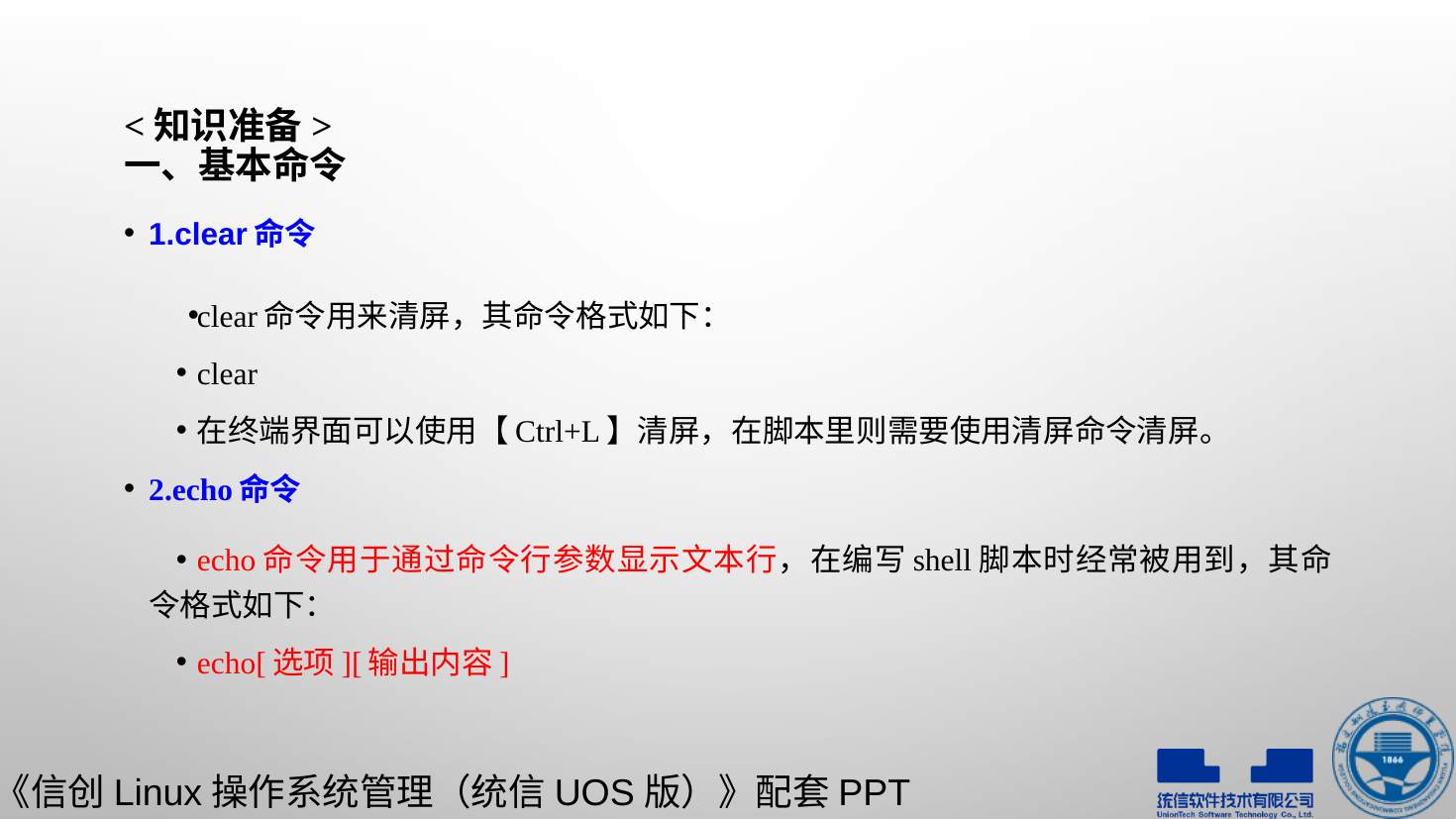

# <知识准备> 一、基本命令
1.clear命令
clear命令用来清屏，其命令格式如下：
clear
在终端界面可以使用【Ctrl+L】清屏，在脚本里则需要使用清屏命令清屏。
2.echo命令
echo命令用于通过命令行参数显示文本行，在编写shell脚本时经常被用到，其命令格式如下：
echo[选项][输出内容]